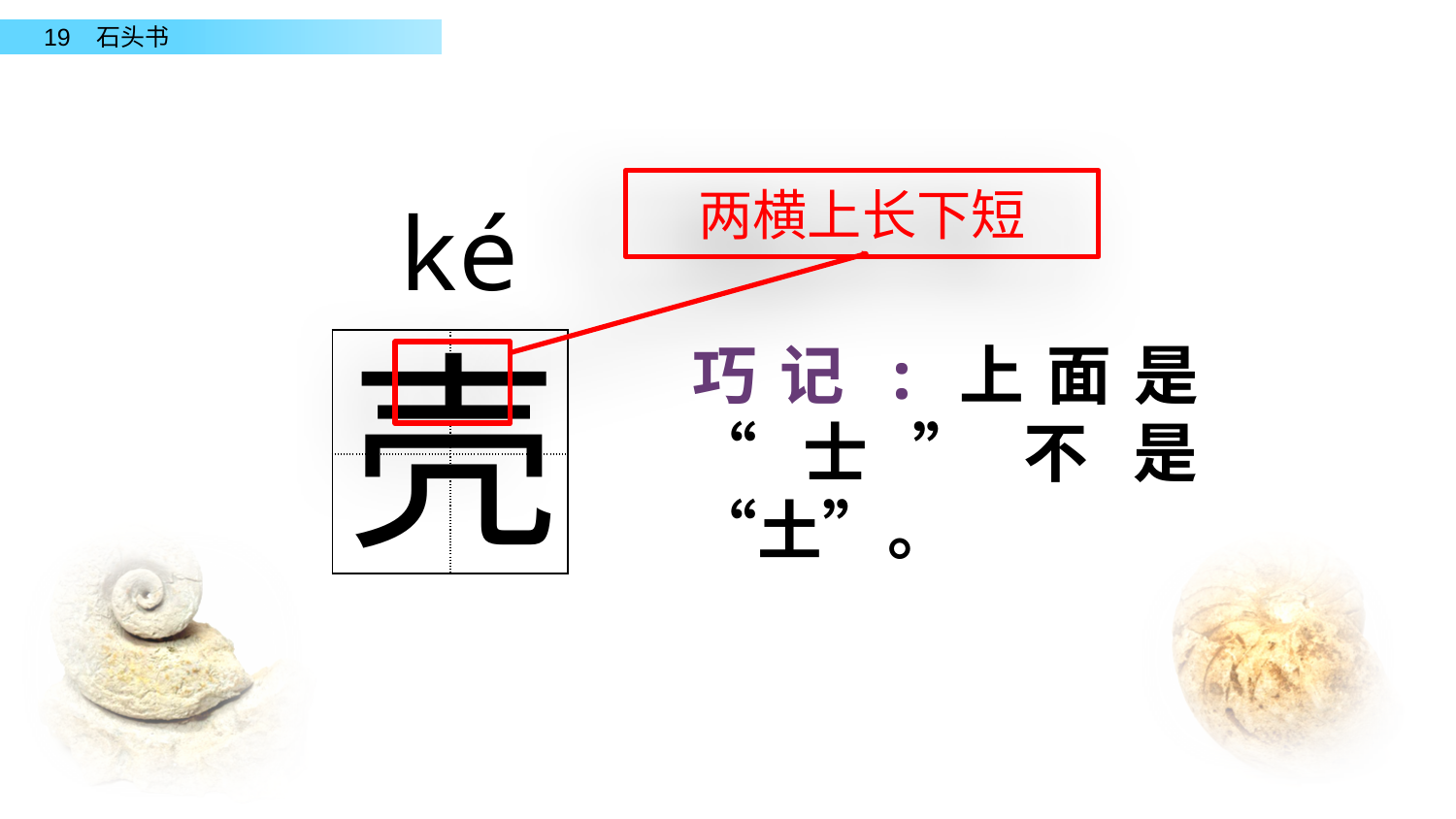

两横上长下短
ké
壳
巧记:上面是“士”不是“土”。
|  |  |
| --- | --- |
|  |  |